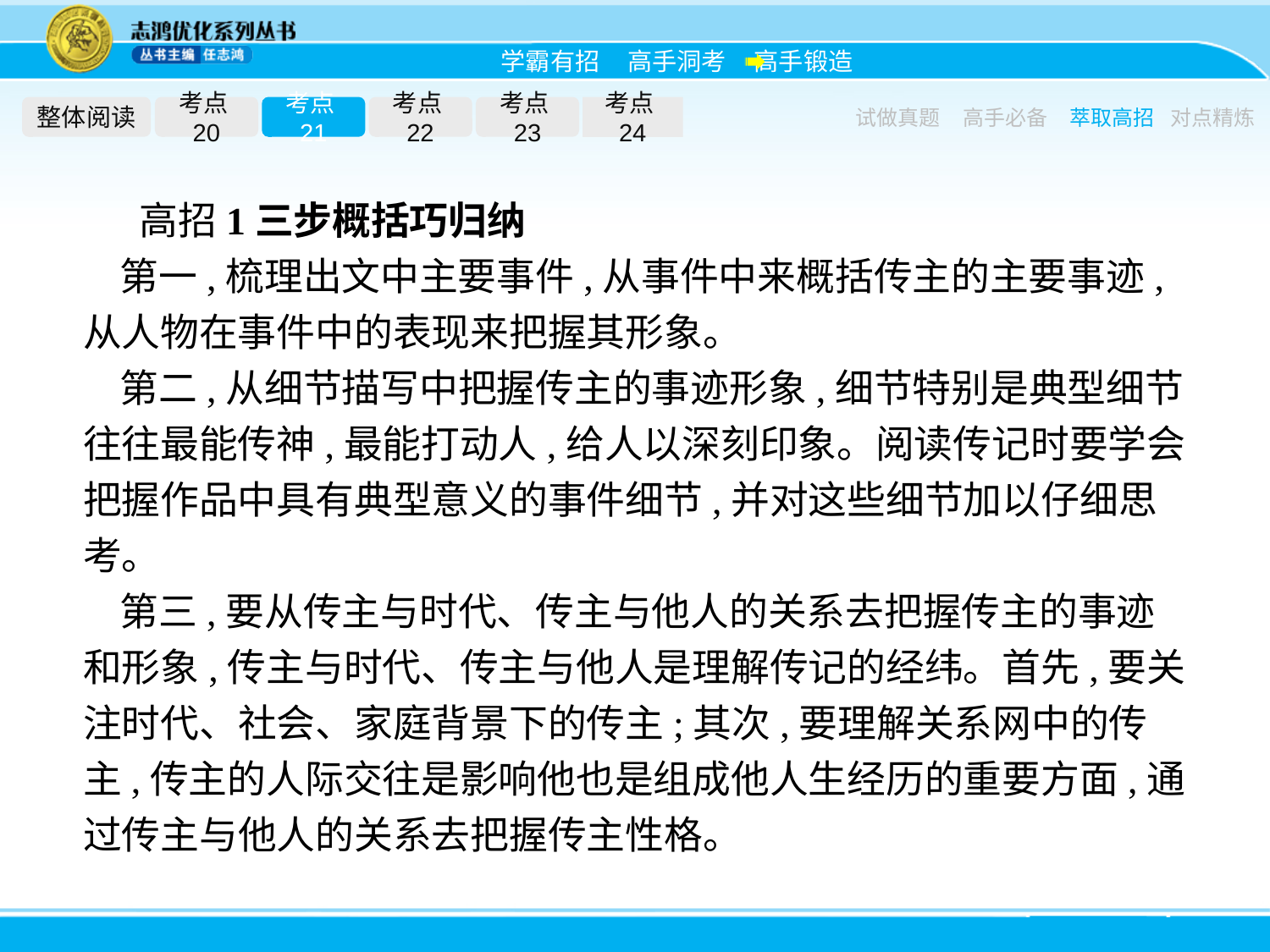

整体阅读
考点20
考点21
考点22
考点23
考点24
试做真题
高手必备
萃取高招
对点精炼
高招1三步概括巧归纳
第一,梳理出文中主要事件,从事件中来概括传主的主要事迹,从人物在事件中的表现来把握其形象。
第二,从细节描写中把握传主的事迹形象,细节特别是典型细节往往最能传神,最能打动人,给人以深刻印象。阅读传记时要学会把握作品中具有典型意义的事件细节,并对这些细节加以仔细思考。
第三,要从传主与时代、传主与他人的关系去把握传主的事迹和形象,传主与时代、传主与他人是理解传记的经纬。首先,要关注时代、社会、家庭背景下的传主;其次,要理解关系网中的传主,传主的人际交往是影响他也是组成他人生经历的重要方面,通过传主与他人的关系去把握传主性格。